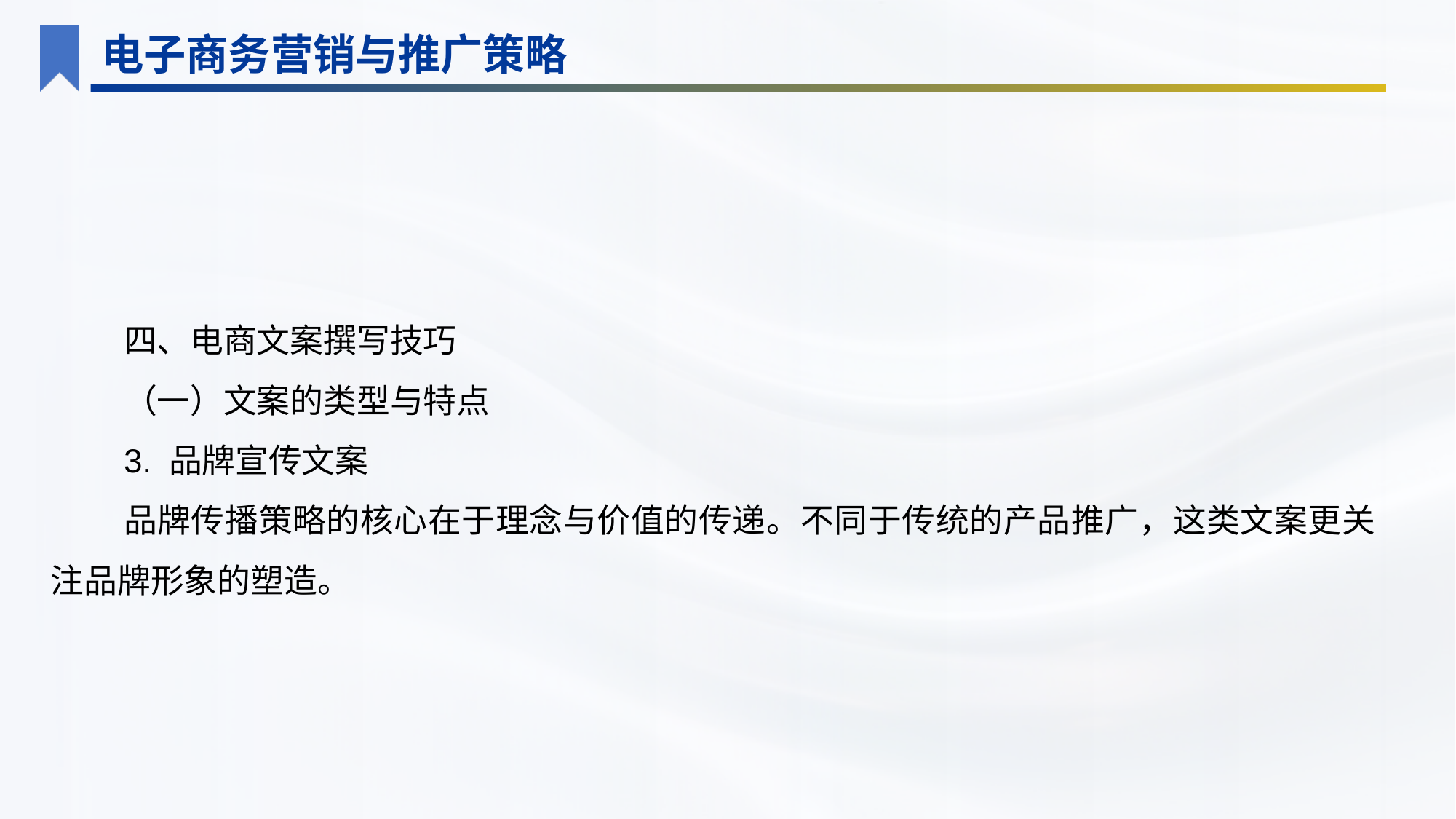

电子商务营销与推广策略
四、电商文案撰写技巧
（一）文案的类型与特点
3. 品牌宣传文案
品牌传播策略的核心在于理念与价值的传递。不同于传统的产品推广，这类文案更关注品牌形象的塑造。